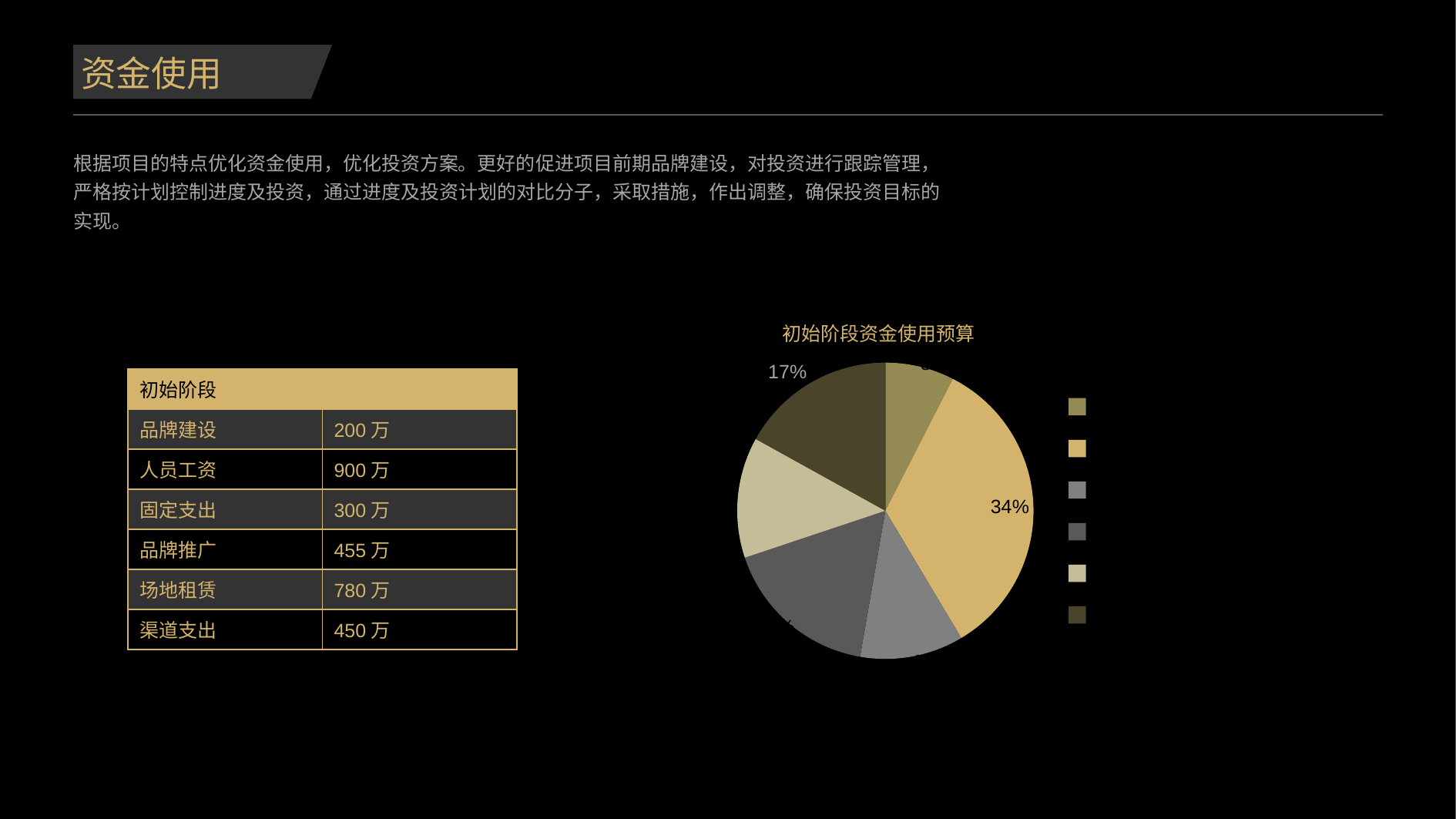

资金使用

根据项目的特点优化资金使用，优化投资方案。更好的促进项目前期品牌建设，对投资进行跟踪管理，
严格按计划控制进度及投资，通过进度及投资计划的对比分子，采取措施，作出调整，确保投资目标的
实现。

### Chart: 初始阶段资金使用预算

| Category | 销售额 |
|---|---|
| 品牌建设  | 200.0 |
| 人员工资  | 900.0 |
| 固定支出  | 300.0 |
| 品牌推广  | 455.0 |
| 场地租赁  | 350.0 |
| 渠道支出  | 450.0 |
| 初始阶段 |  |
| --- | --- |
| 品牌建设 | 200万 |
| 人员工资 | 900万 |
| 固定支出 | 300万 |
| 品牌推广 | 455万 |
| 场地租赁 | 780万 |
| 渠道支出 | 450万 |

初始阶段资金使用预算

	8%

		34%